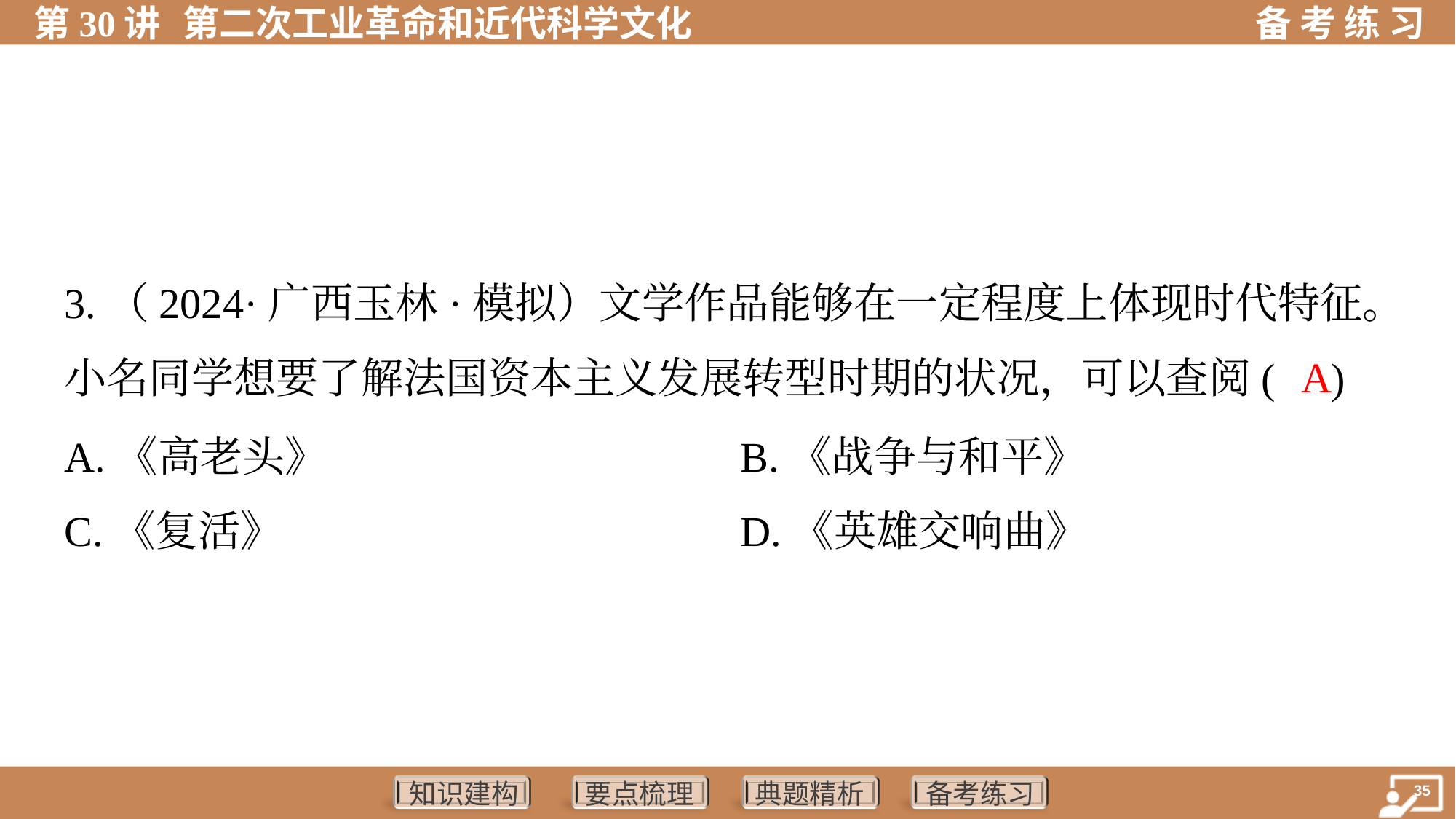

3.（2024·广西玉林·模拟）文学作品能够在一定程度上体现时代特征。
小名同学想要了解法国资本主义发展转型时期的状况，可以查阅(     )
A
A.《高老头》	B.《战争与和平》
C.《复活》	D.《英雄交响曲》